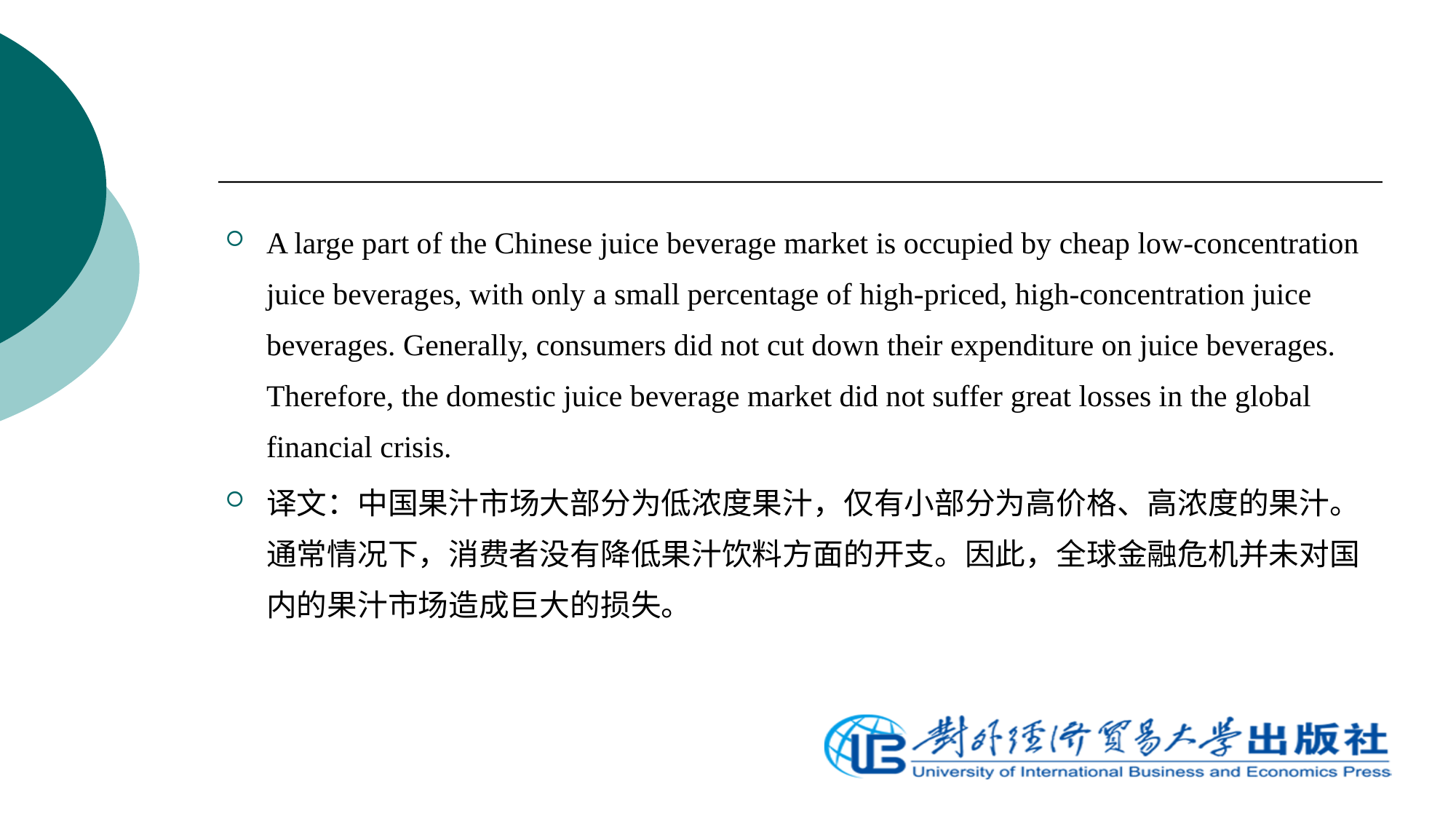

A large part of the Chinese juice beverage market is occupied by cheap low-concentration juice beverages, with only a small percentage of high-priced, high-concentration juice beverages. Generally, consumers did not cut down their expenditure on juice beverages. Therefore, the domestic juice beverage market did not suffer great losses in the global financial crisis.
译文：中国果汁市场大部分为低浓度果汁，仅有小部分为高价格、高浓度的果汁。通常情况下，消费者没有降低果汁饮料方面的开支。因此，全球金融危机并未对国内的果汁市场造成巨大的损失。